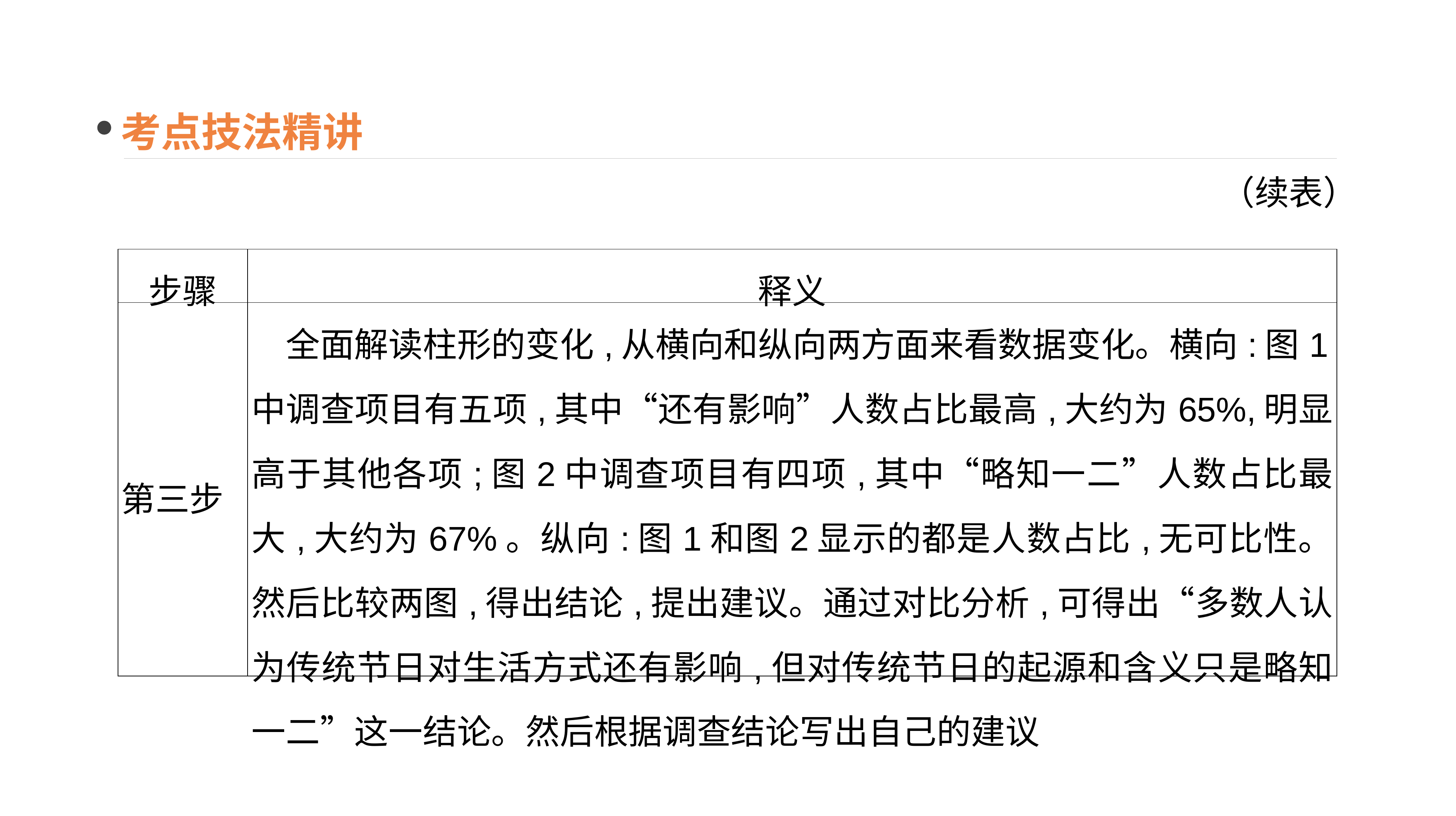

考点技法精讲

（续表）
| 步骤 | 释义 |
| --- | --- |
| 第三步 | 全面解读柱形的变化,从横向和纵向两方面来看数据变化。横向:图1中调查项目有五项,其中“还有影响”人数占比最高,大约为65%,明显高于其他各项;图2中调查项目有四项,其中“略知一二”人数占比最大,大约为67%。纵向:图1和图2显示的都是人数占比,无可比性。然后比较两图,得出结论,提出建议。通过对比分析,可得出“多数人认为传统节日对生活方式还有影响,但对传统节日的起源和含义只是略知一二”这一结论。然后根据调查结论写出自己的建议 |